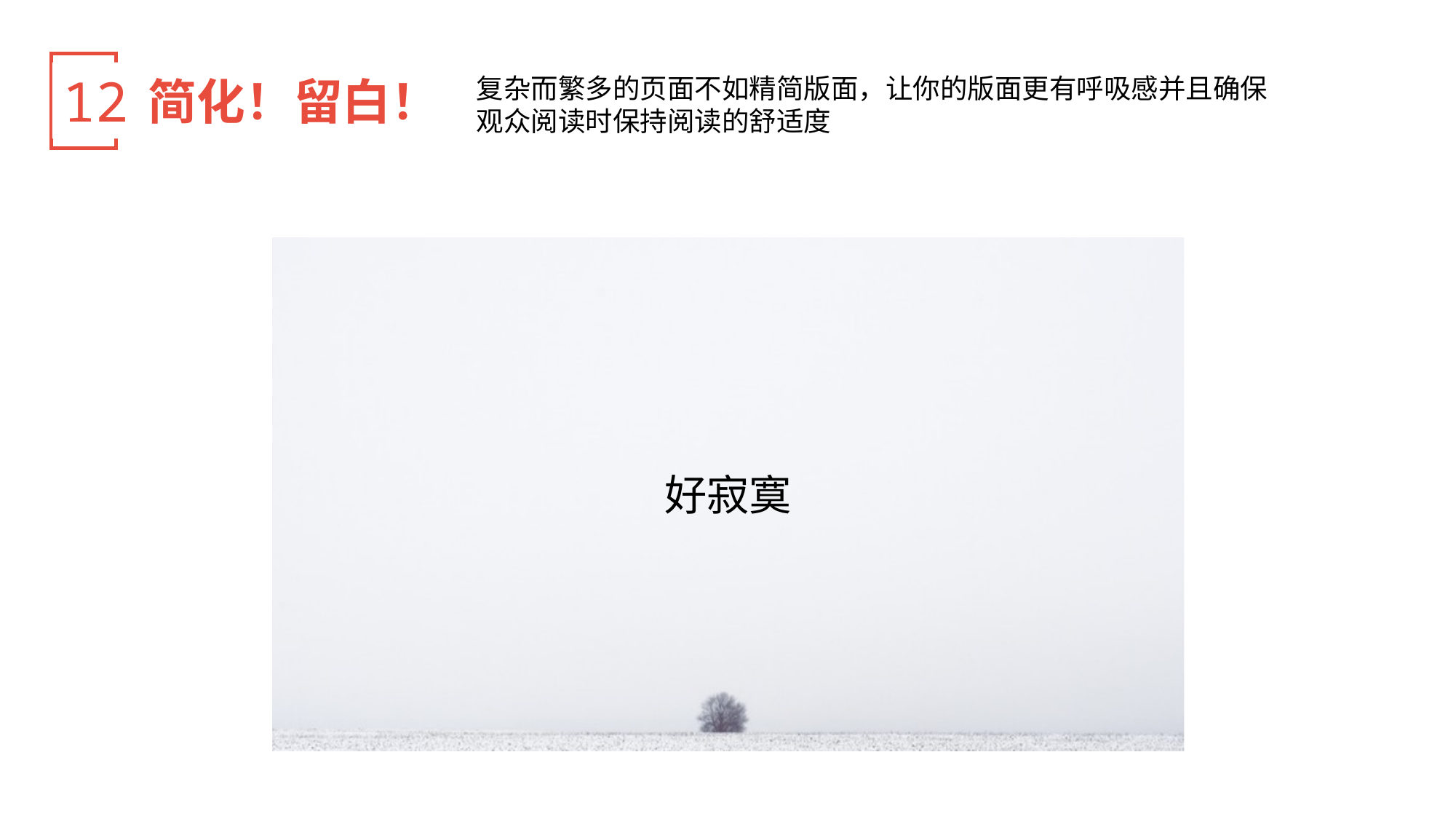

12
11
简化！留白！
复杂而繁多的页面不如精简版面，让你的版面更有呼吸感并且确保
观众阅读时保持阅读的舒适度

好寂寞